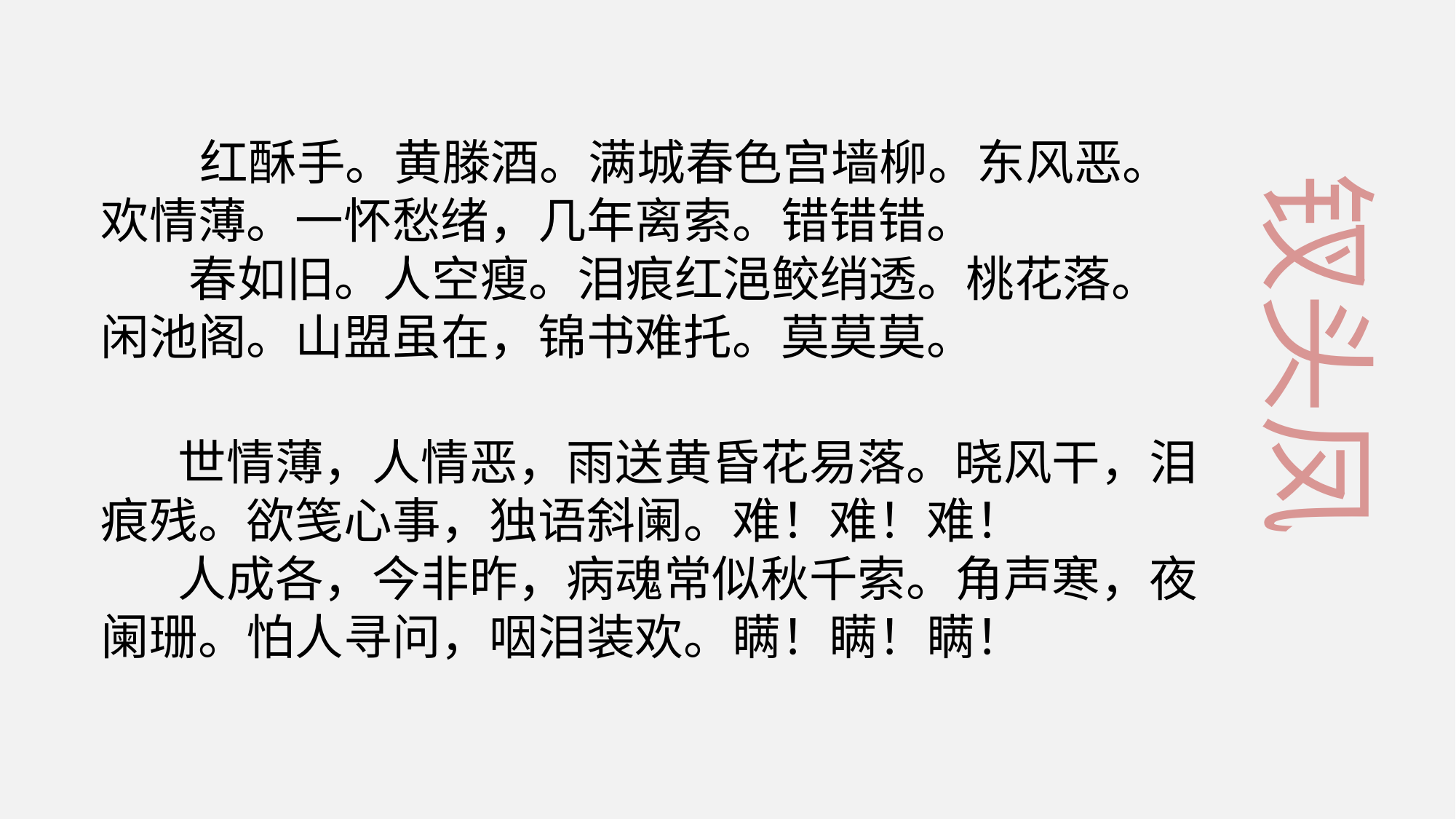

红酥手。黄滕酒。满城春色宫墙柳。东风恶。欢情薄。一怀愁绪，几年离索。错错错。
       春如旧。人空瘦。泪痕红浥鲛绡透。桃花落。闲池阁。山盟虽在，锦书难托。莫莫莫。
钗头凤
      世情薄，人情恶，雨送黄昏花易落。晓风干，泪痕残。欲笺心事，独语斜阑。难！难！难！
      人成各，今非昨，病魂常似秋千索。角声寒，夜阑珊。怕人寻问，咽泪装欢。瞒！瞒！瞒！